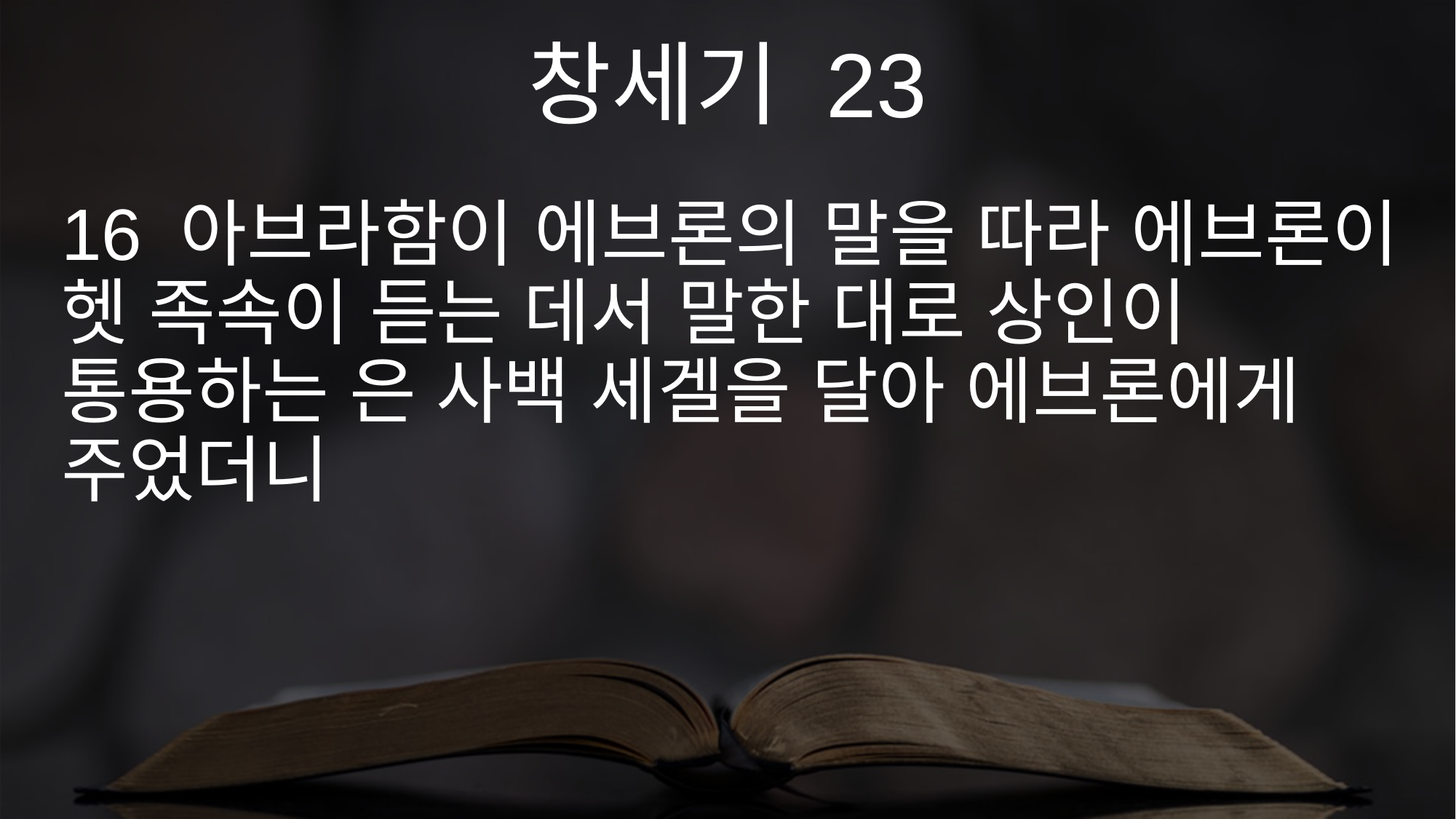

창세기 23
16 아브라함이 에브론의 말을 따라 에브론이 헷 족속이 듣는 데서 말한 대로 상인이 통용하는 은 사백 세겔을 달아 에브론에게 주었더니